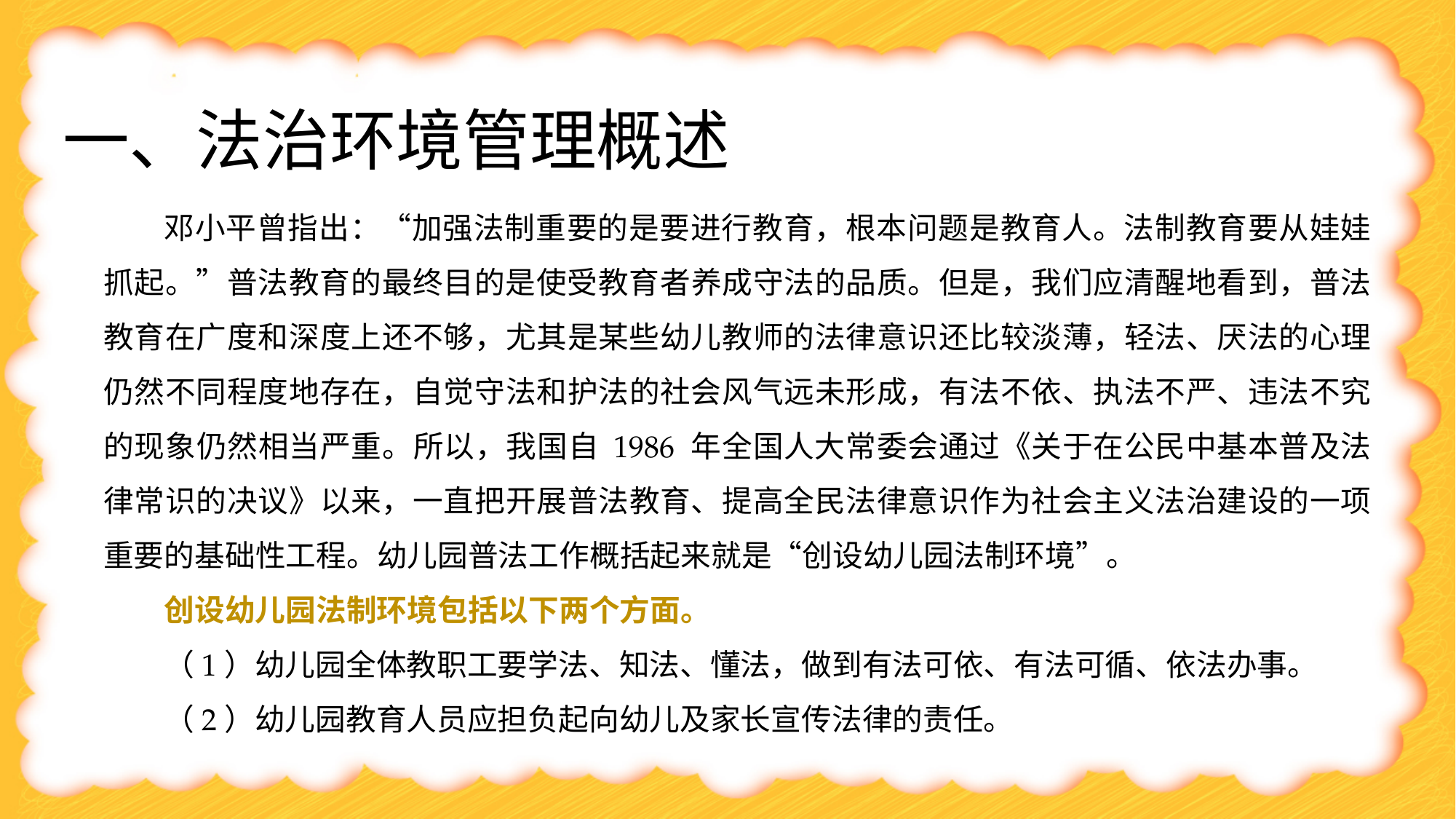

# 一、法治环境管理概述
邓小平曾指出：“加强法制重要的是要进行教育，根本问题是教育人。法制教育要从娃娃抓起。”普法教育的最终目的是使受教育者养成守法的品质。但是，我们应清醒地看到，普法教育在广度和深度上还不够，尤其是某些幼儿教师的法律意识还比较淡薄，轻法、厌法的心理仍然不同程度地存在，自觉守法和护法的社会风气远未形成，有法不依、执法不严、违法不究的现象仍然相当严重。所以，我国自 1986 年全国人大常委会通过《关于在公民中基本普及法律常识的决议》以来，一直把开展普法教育、提高全民法律意识作为社会主义法治建设的一项重要的基础性工程。幼儿园普法工作概括起来就是“创设幼儿园法制环境”。
创设幼儿园法制环境包括以下两个方面。
（1）幼儿园全体教职工要学法、知法、懂法，做到有法可依、有法可循、依法办事。
（2）幼儿园教育人员应担负起向幼儿及家长宣传法律的责任。